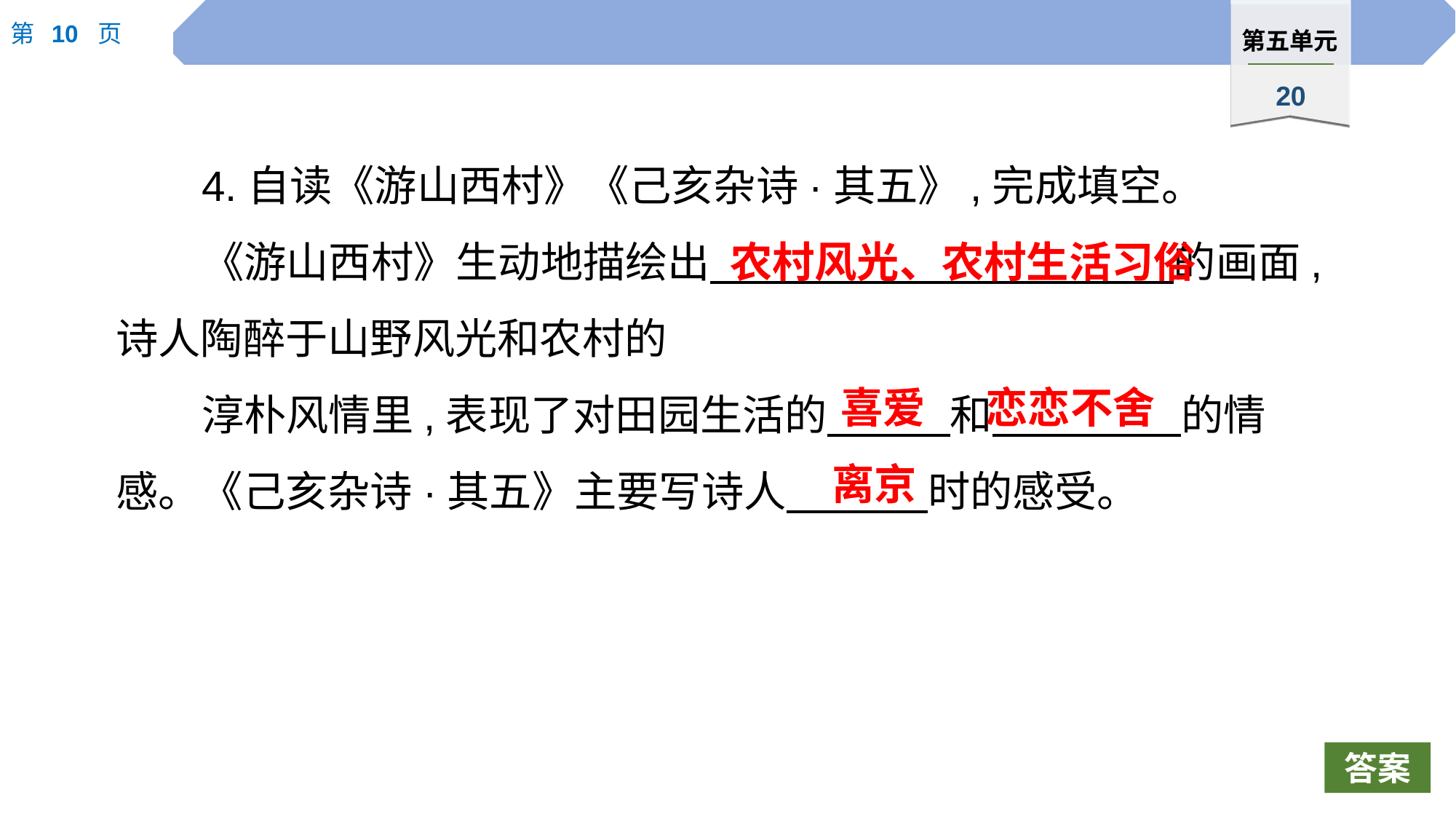

4.自读《游山西村》《己亥杂诗·其五》,完成填空。
《游山西村》生动地描绘出　                                        　的画面,诗人陶醉于山野风光和农村的
淳朴风情里,表现了对田园生活的　　    和　　           的情感。《己亥杂诗·其五》主要写诗人　　      时的感受。
农村风光、农村生活习俗

喜爱
恋恋不舍
离京
答案